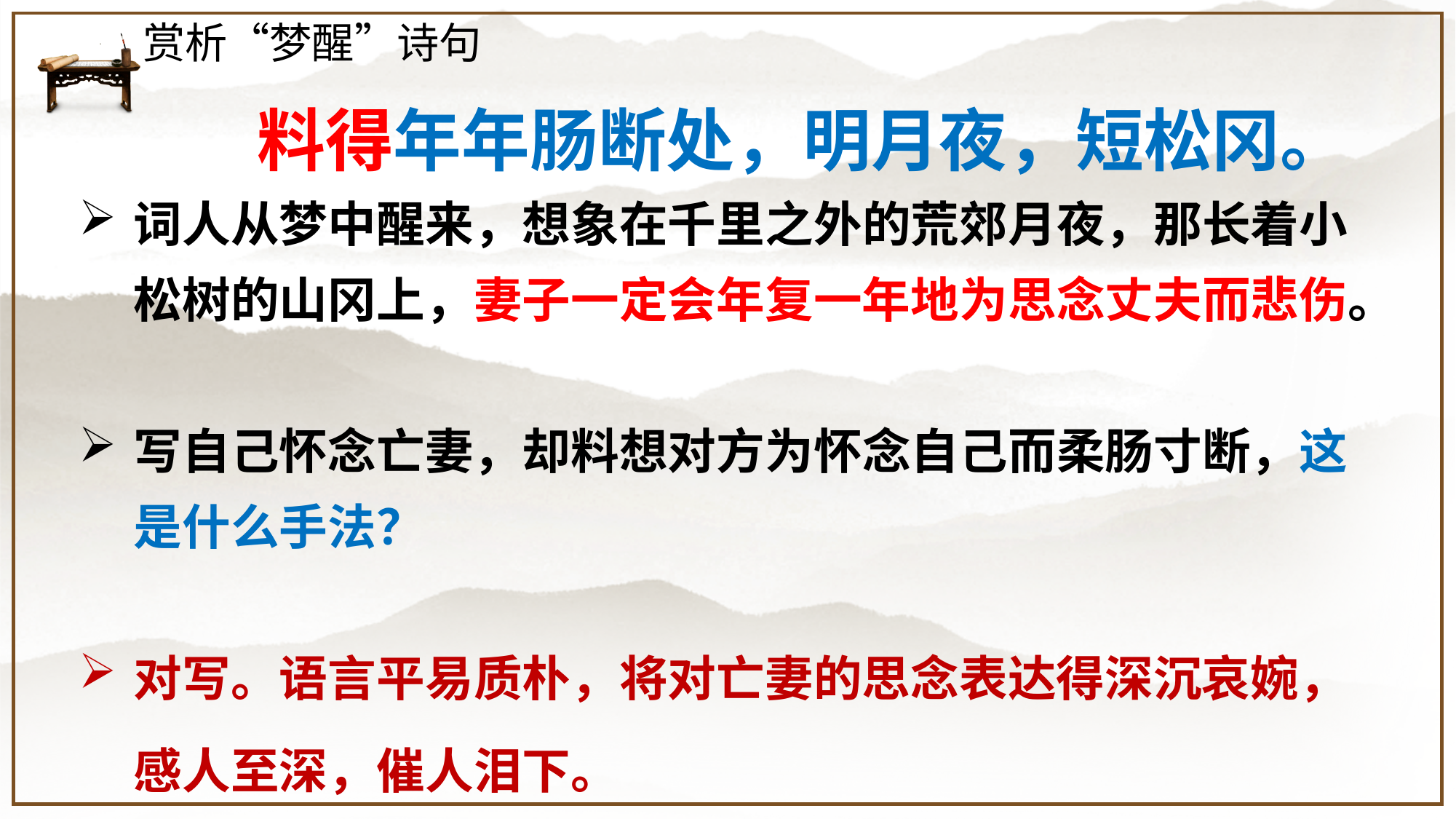

赏析“梦醒”诗句
料得年年肠断处，明月夜，短松冈。
词人从梦中醒来，想象在千里之外的荒郊月夜，那长着小松树的山冈上，妻子一定会年复一年地为思念丈夫而悲伤。

写自己怀念亡妻，却料想对方为怀念自己而柔肠寸断，这是什么手法？

对写。语言平易质朴，将对亡妻的思念表达得深沉哀婉，感人至深，催人泪下。